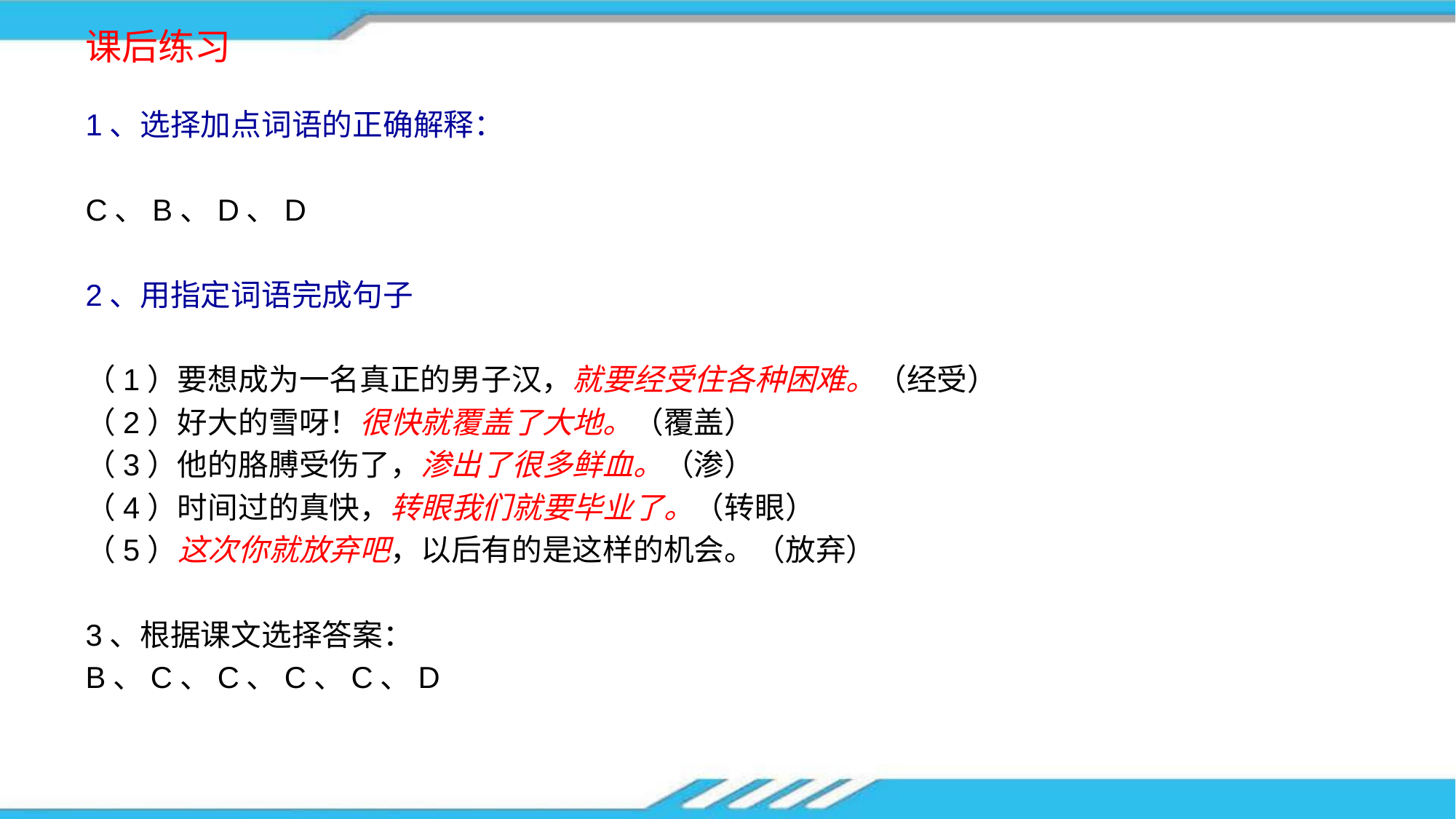

# 课后练习
1、选择加点词语的正确解释：

C、B、D、D

2、用指定词语完成句子

（1）要想成为一名真正的男子汉，就要经受住各种困难。（经受）
（2）好大的雪呀！很快就覆盖了大地。（覆盖）
（3）他的胳膊受伤了，渗出了很多鲜血。（渗）
（4）时间过的真快，转眼我们就要毕业了。（转眼）
（5）这次你就放弃吧，以后有的是这样的机会。（放弃）

3、根据课文选择答案：
B、C、C、C、C、D